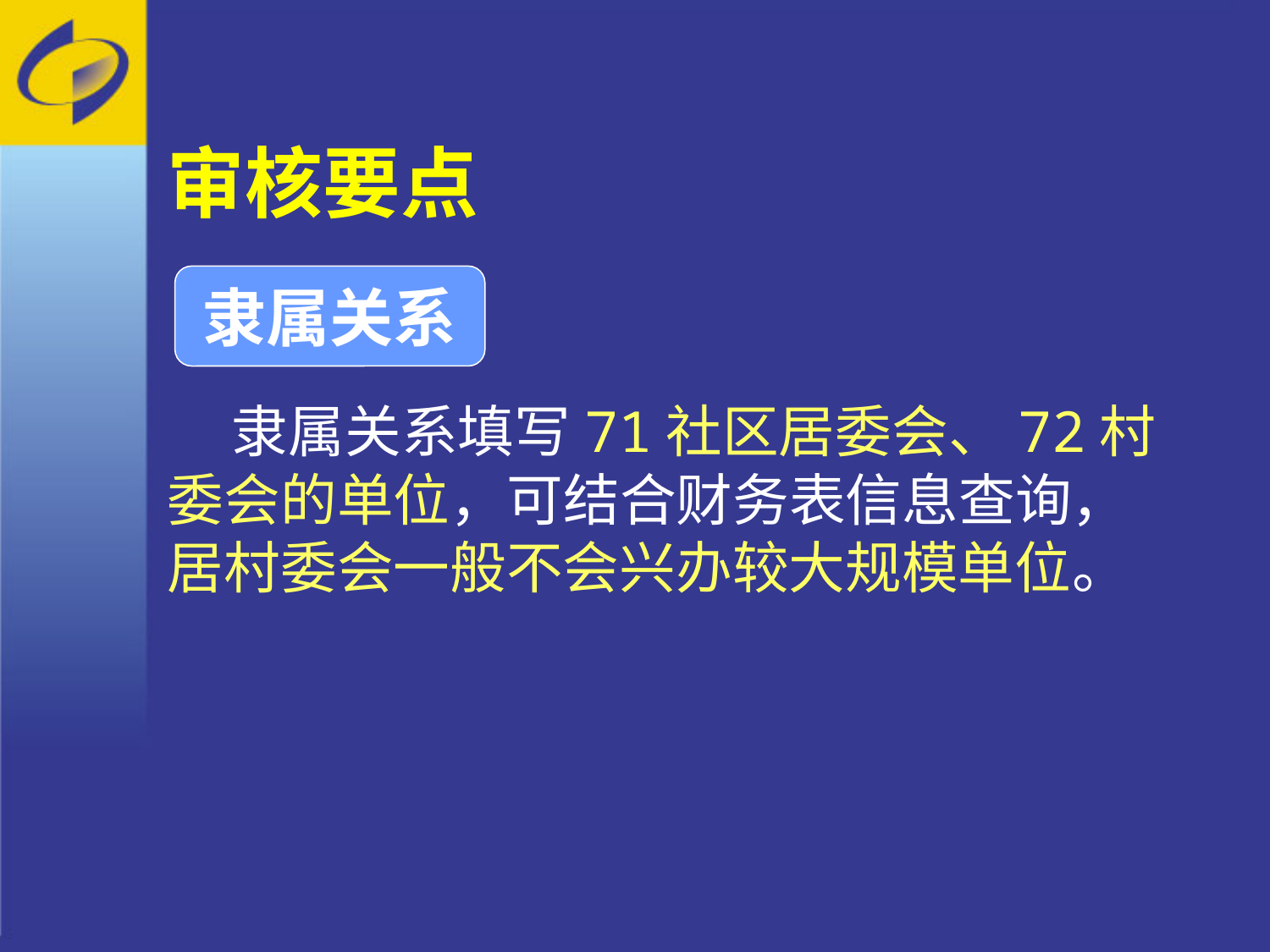

审核要点
隶属关系

    隶属关系填写71社区居委会、72村委会的单位，可结合财务表信息查询，居村委会一般不会兴办较大规模单位。